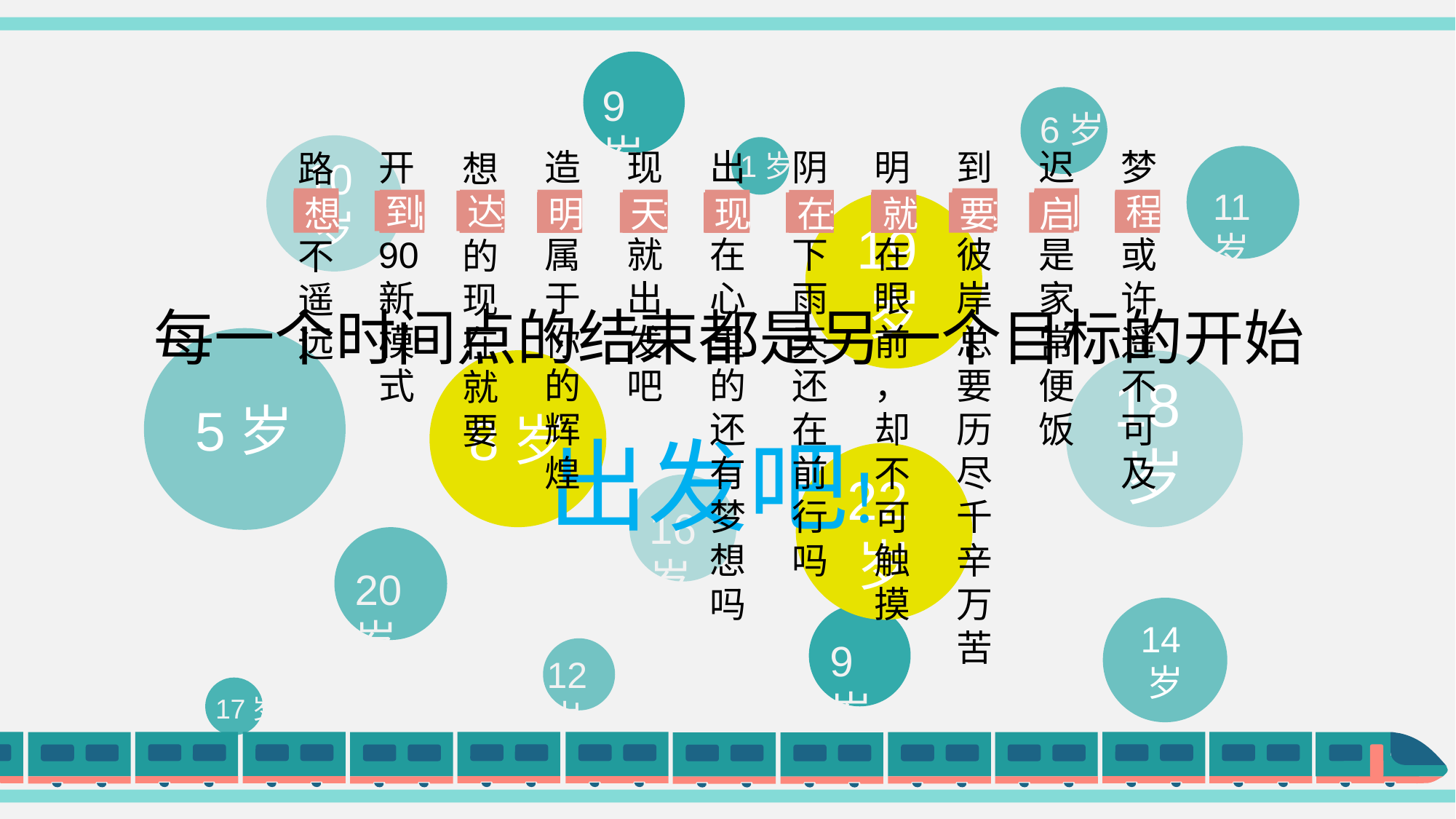

9岁

6岁
10岁

开
启
90
新
模
式
造
就
属
于
你
的
辉
煌
现
在
就
出
发
吧
出
现
在
心
里
的
还
有
梦
想
吗
阴
天
下
雨
天
还
在
前
行
吗
明
明
在
眼
前
，
却
不
可
触
摸
到
达
彼
岸
总
要
历
尽
千
辛
万
苦
迟
到
是
家
常
便
饭
梦
想
或
许
遥
不
可
及
路
程
不
遥
远
想
要
的
现
在
就
要
1岁

11岁

程
程
达
到
启
要
就
在
现
天
明
想
程
达
到
启
要
就
在
现
天
明
想
达
到
19岁
启
要
就
在
现
天
明
想
每一个时间点的结束都是另一个目标的开始
5岁
8岁
18岁
出发吧！
22岁

16岁

20岁
14岁

9岁

12岁

17岁